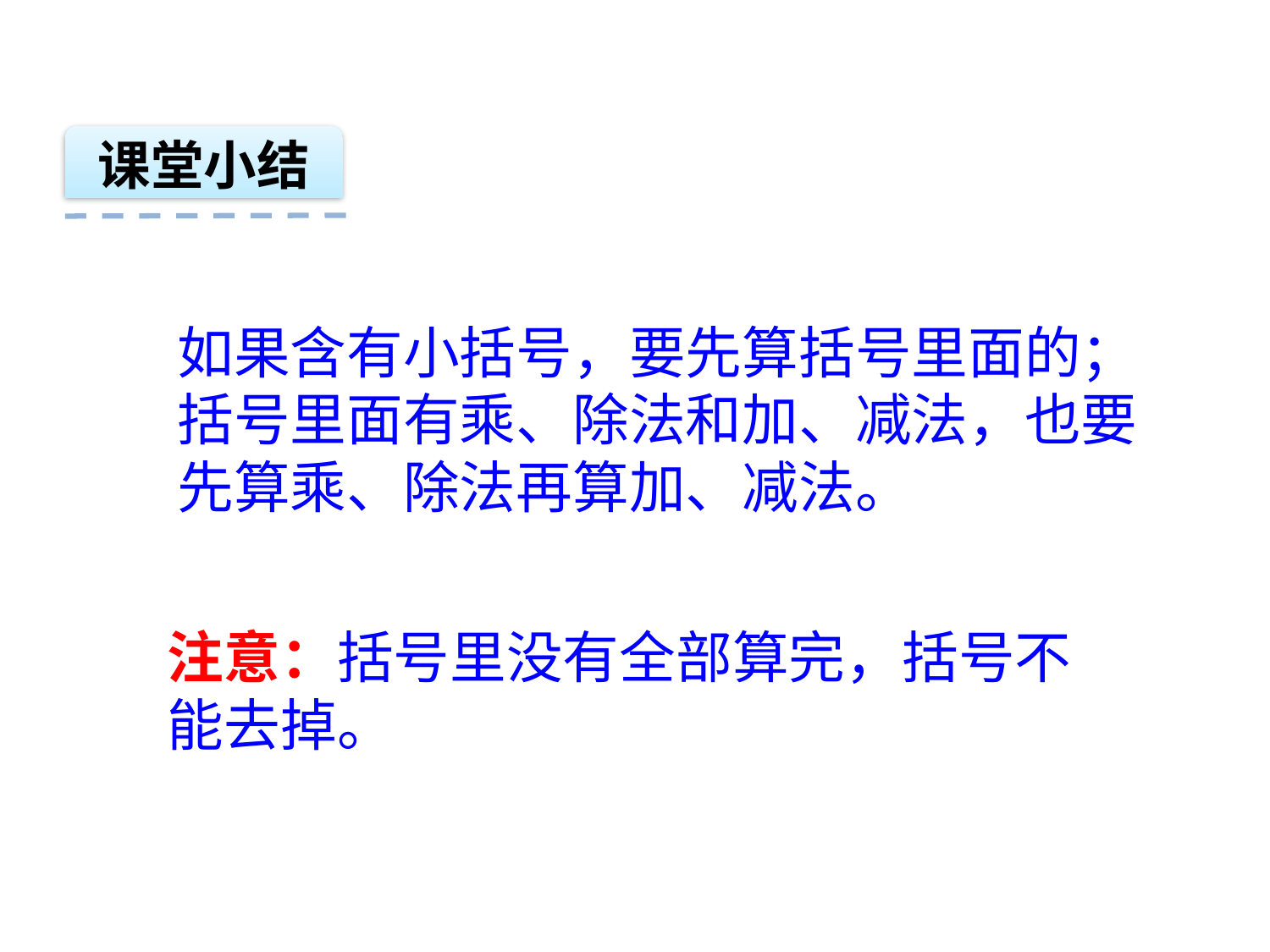

课堂小结
如果含有小括号，要先算括号里面的；括号里面有乘、除法和加、减法，也要先算乘、除法再算加、减法。
注意：括号里没有全部算完，括号不能去掉。